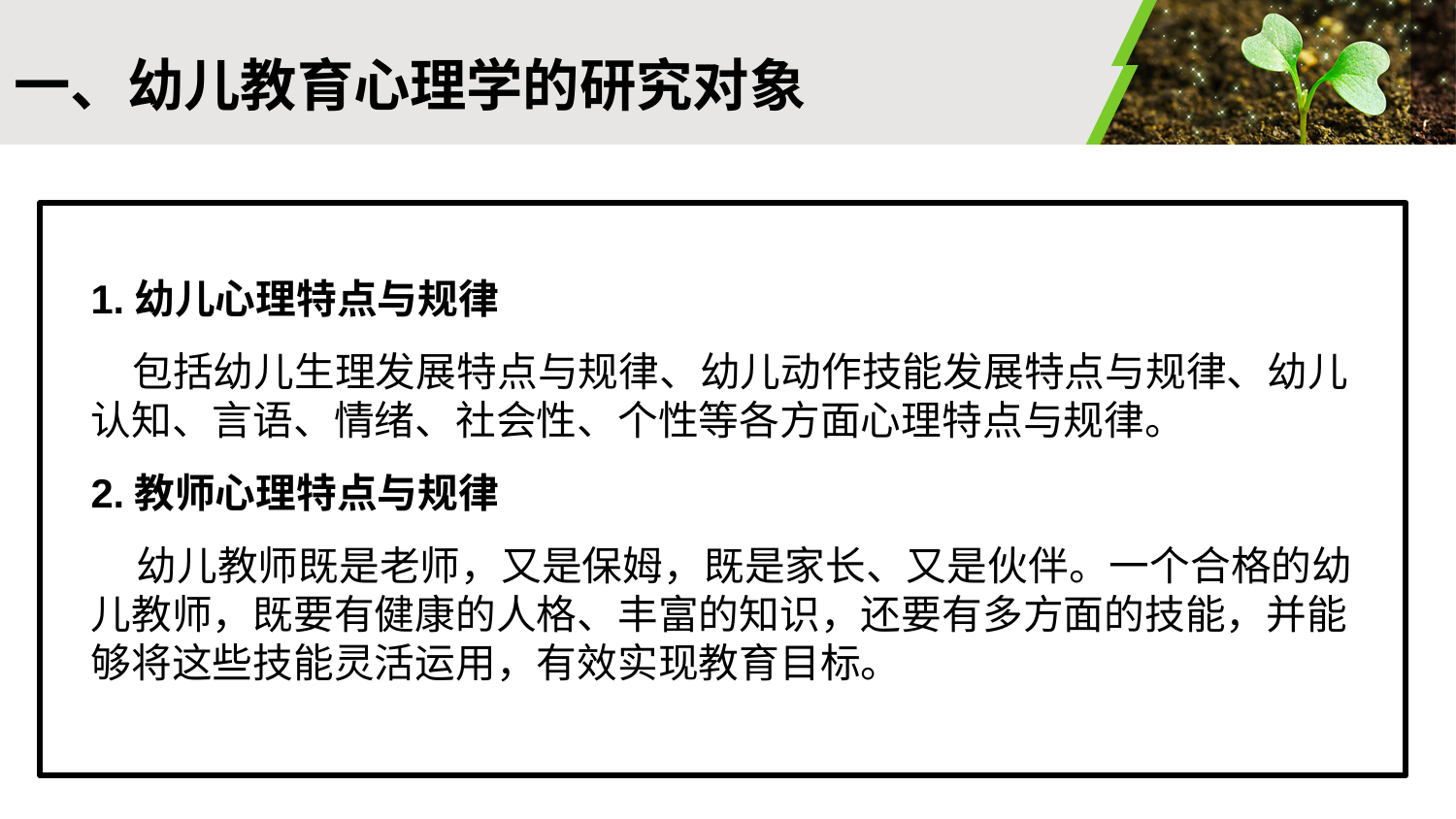

#
一、幼儿教育心理学的研究对象

1.幼儿心理特点与规律
    包括幼儿生理发展特点与规律、幼儿动作技能发展特点与规律、幼儿认知、言语、情绪、社会性、个性等各方面心理特点与规律。
2.教师心理特点与规律
    幼儿教师既是老师，又是保姆，既是家长、又是伙伴。一个合格的幼儿教师，既要有健康的人格、丰富的知识，还要有多方面的技能，并能够将这些技能灵活运用，有效实现教育目标。